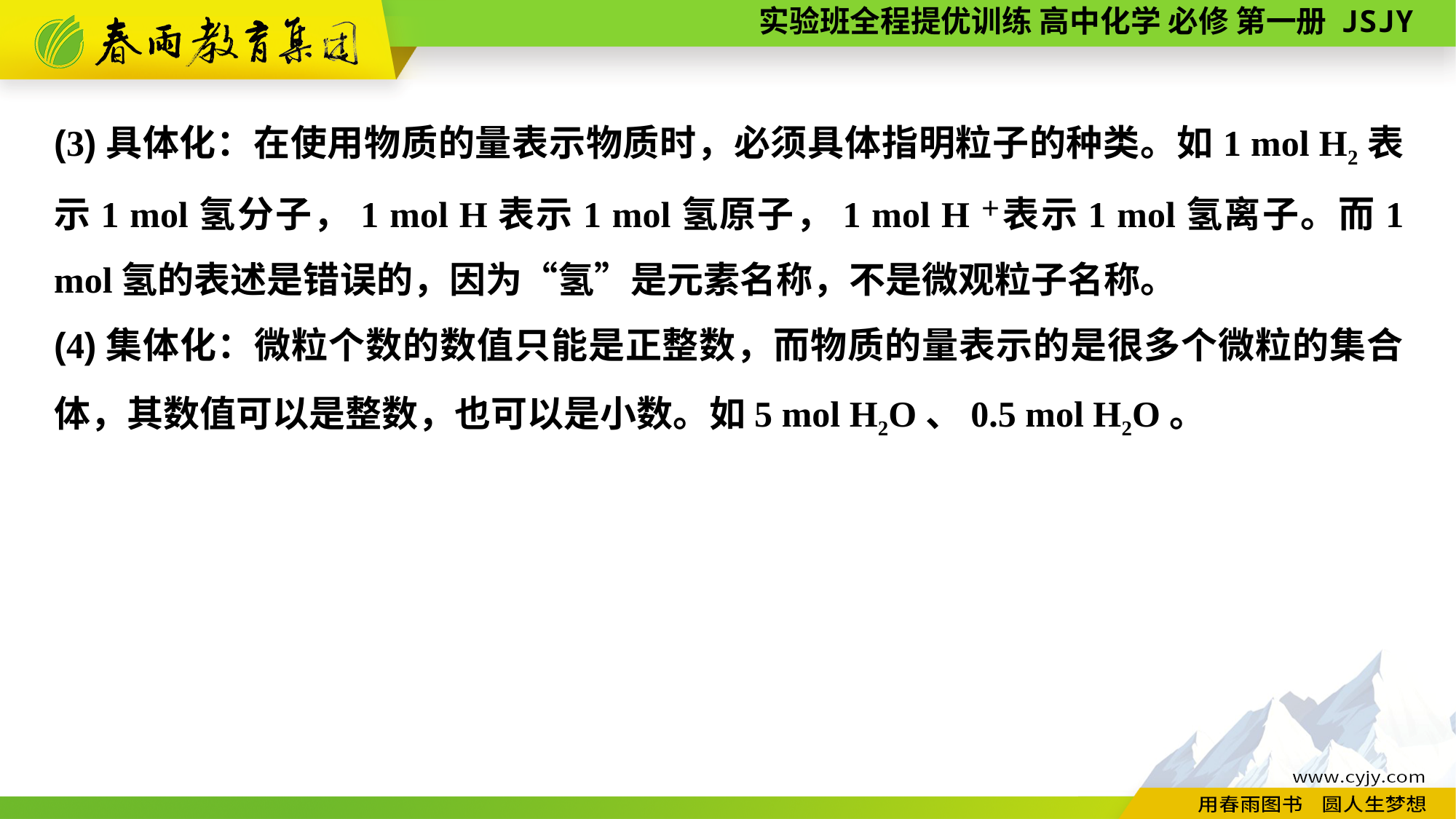

(3)具体化：在使用物质的量表示物质时，必须具体指明粒子的种类。如1 mol H2表示1 mol氢分子，1 mol H表示1 mol氢原子，1 mol H＋表示1 mol氢离子。而1 mol氢的表述是错误的，因为“氢”是元素名称，不是微观粒子名称。
(4)集体化：微粒个数的数值只能是正整数，而物质的量表示的是很多个微粒的集合体，其数值可以是整数，也可以是小数。如5 mol H2O、0.5 mol H2O。